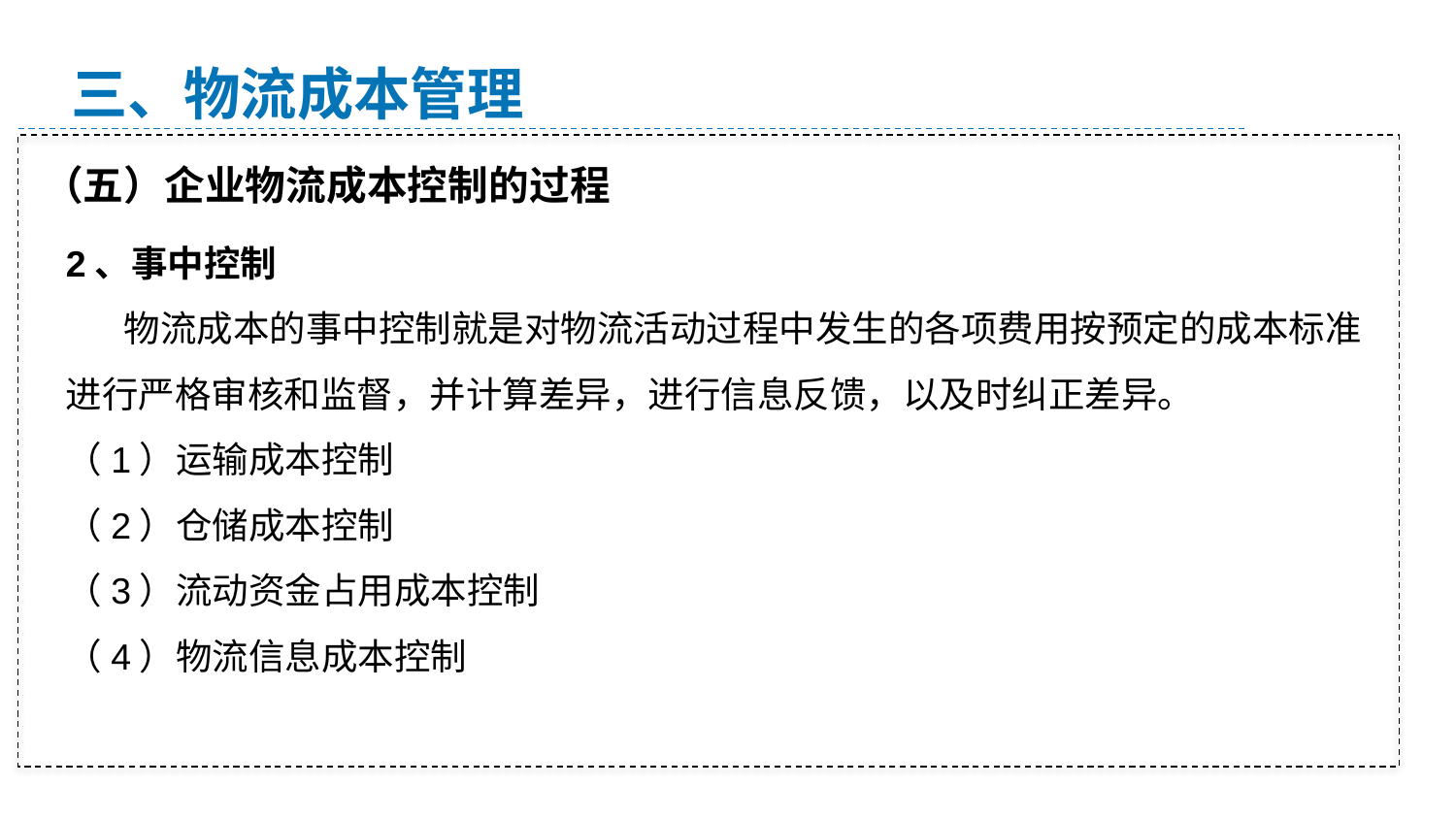

三、物流成本管理
（五）企业物流成本控制的过程

2、事中控制
      物流成本的事中控制就是对物流活动过程中发生的各项费用按预定的成本标准进行严格审核和监督，并计算差异，进行信息反馈，以及时纠正差异。
（1）运输成本控制
（2）仓储成本控制
（3）流动资金占用成本控制
（4）物流信息成本控制